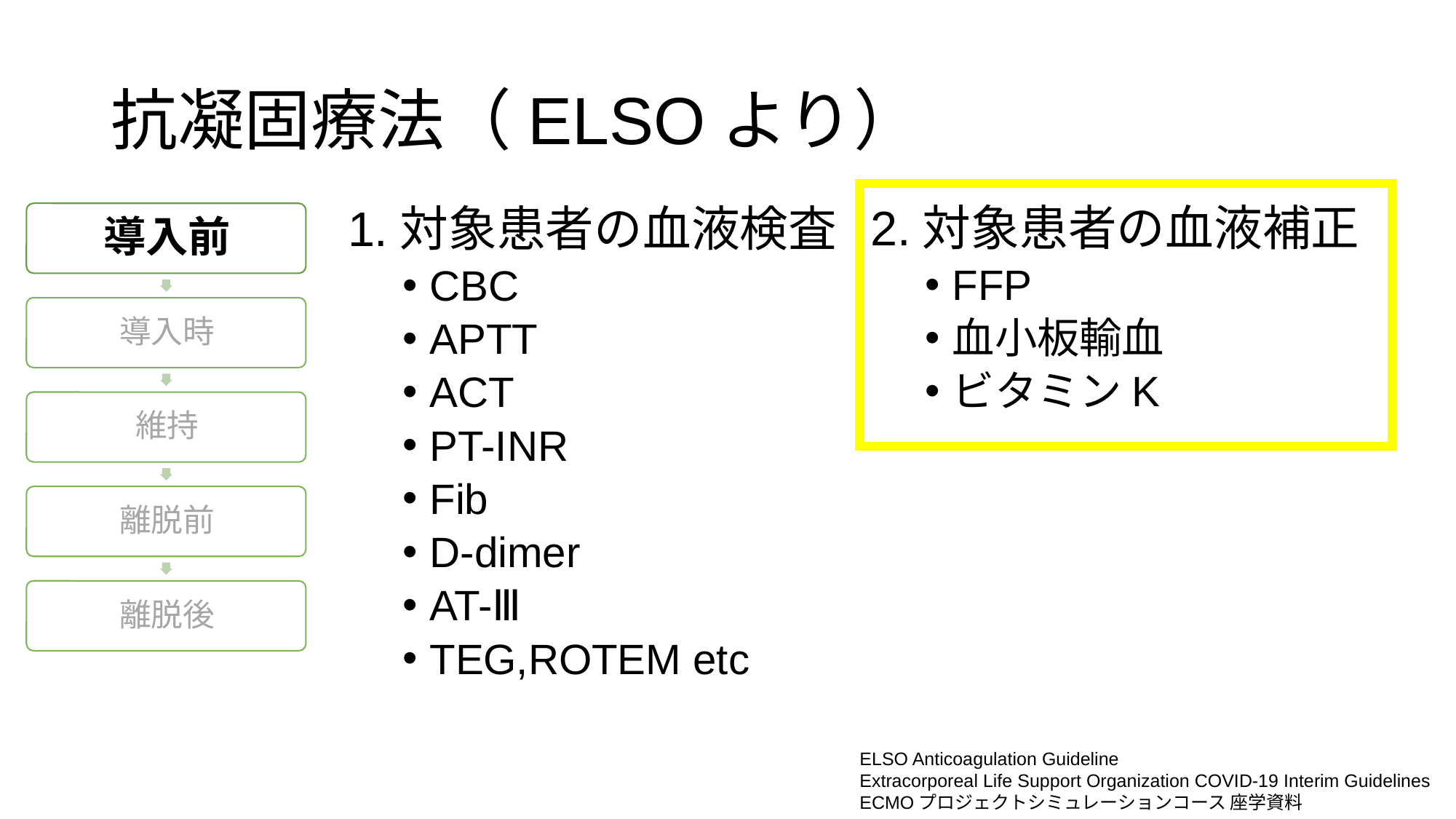

# 抗凝固療法（ELSOより）
導入前
導入時
維持
離脱前
離脱後

2.対象患者の血液補正
FFP
血小板輸血
ビタミンK
1.対象患者の血液検査
CBC
APTT
ACT
PT-INR
Fib
D-dimer
AT-Ⅲ
TEG,ROTEM etc
ELSO Anticoagulation Guideline
Extracorporeal Life Support Organization COVID-19 Interim Guidelines
ECMOプロジェクトシミュレーションコース 座学資料